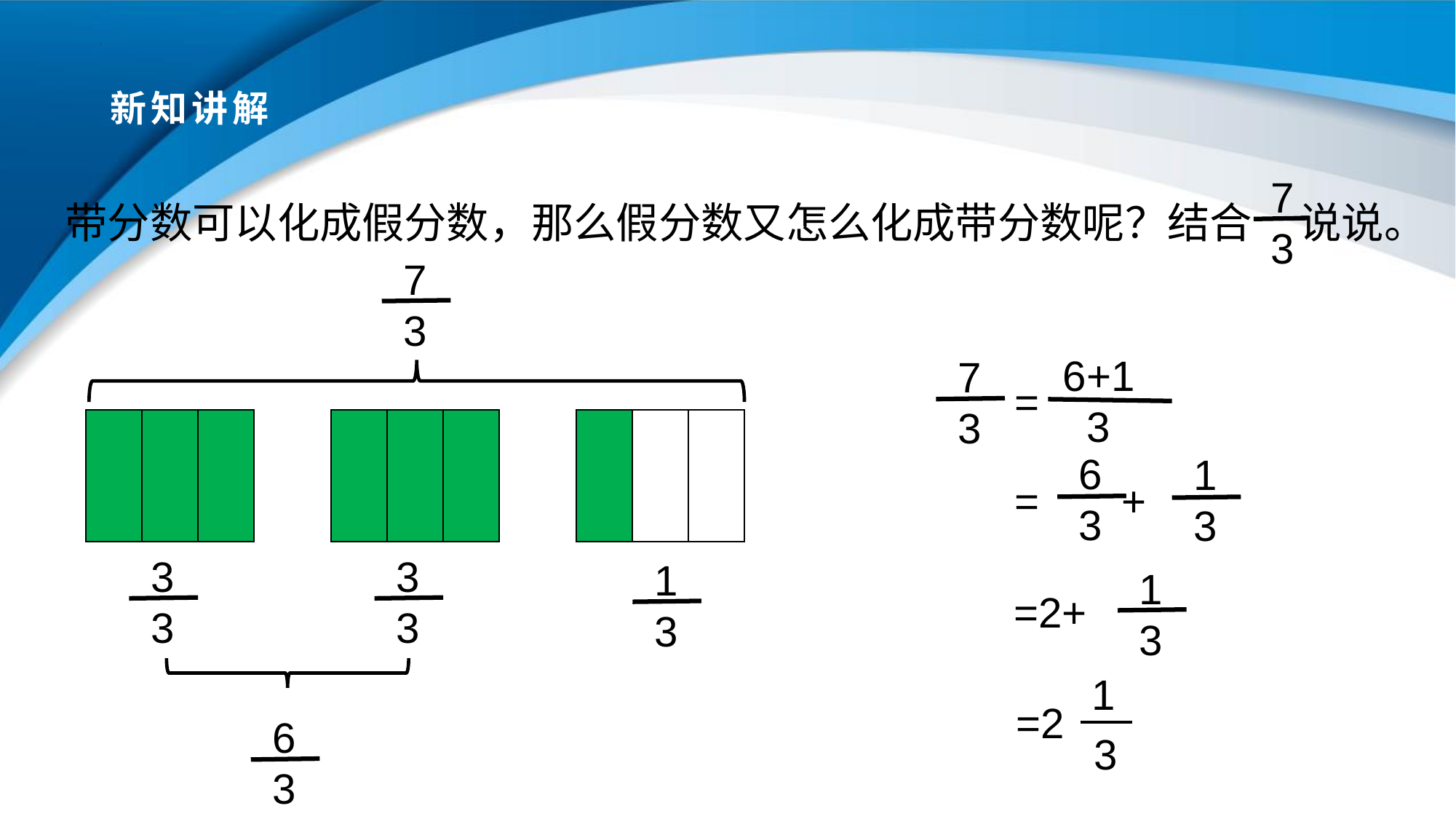

# 新知讲解
带分数可以化成假分数，那么假分数又怎么化成带分数呢？结合     说说。
  7
  3

  7
  3

 6+1
   3

=
  7
  3

  6
  3
  1
  3

=       +

  3
  3

  3
  3

  1
  3

  1
  3

=2+
1
=2
3
  6
  3